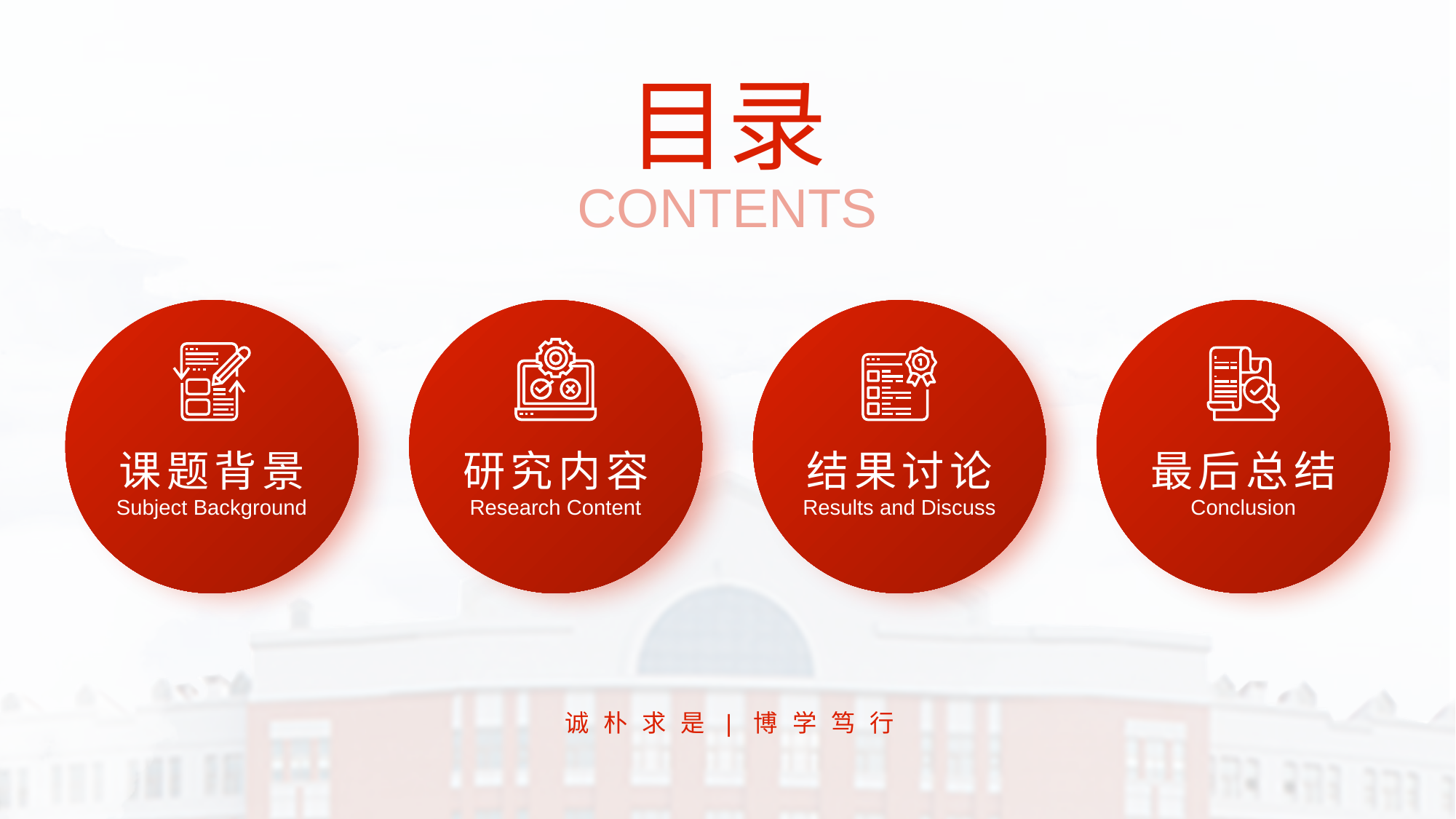

目录
CONTENTS

课题背景
研究内容
结果讨论
最后总结
Subject Background
Research Content
Results and Discuss
Conclusion